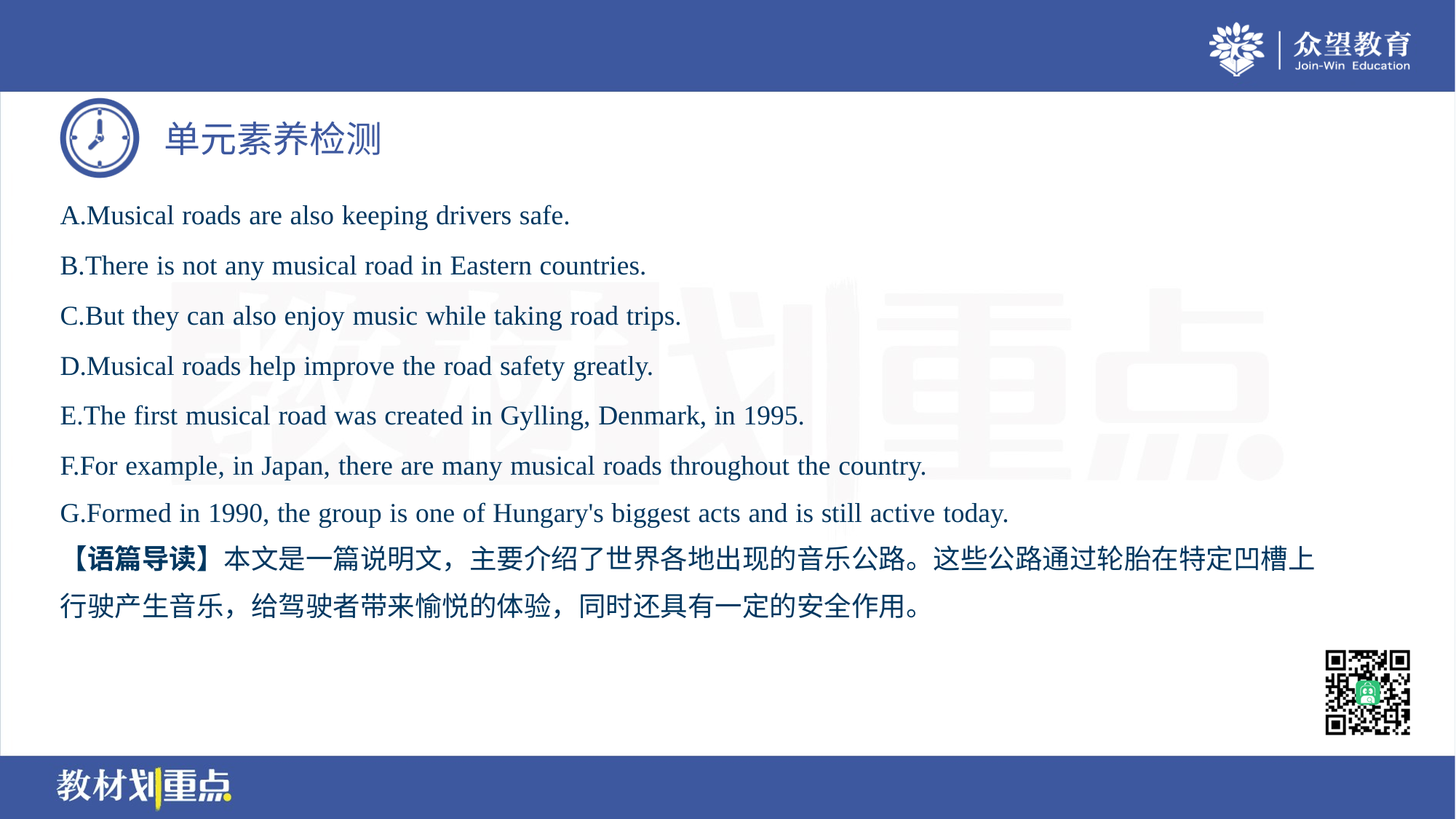

A.Musical roads are also keeping drivers safe.
B.There is not any musical road in Eastern countries.
C.But they can also enjoy music while taking road trips.
D.Musical roads help improve the road safety greatly.
E.The first musical road was created in Gylling, Denmark, in 1995.
F.For example, in Japan, there are many musical roads throughout the country.
G.Formed in 1990, the group is one of Hungary's biggest acts and is still active today.
【语篇导读】本文是一篇说明文，主要介绍了世界各地出现的音乐公路。这些公路通过轮胎在特定凹槽上
行驶产生音乐，给驾驶者带来愉悦的体验，同时还具有一定的安全作用。